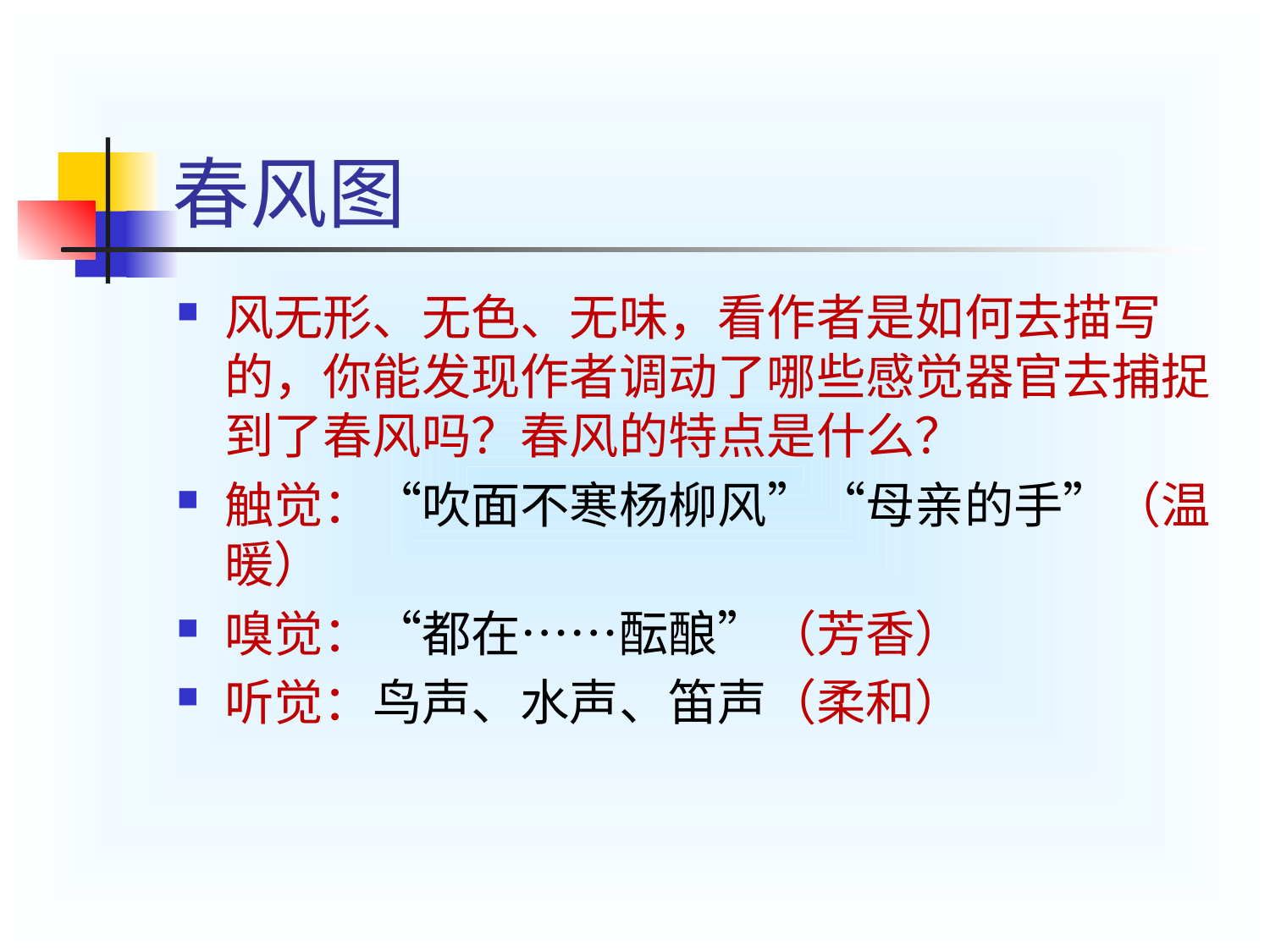

# 春风图
风无形、无色、无味，看作者是如何去描写的，你能发现作者调动了哪些感觉器官去捕捉到了春风吗？春风的特点是什么？
触觉：“吹面不寒杨柳风”“母亲的手”（温暖）
嗅觉：“都在……酝酿”（芳香）
听觉：鸟声、水声、笛声（柔和）